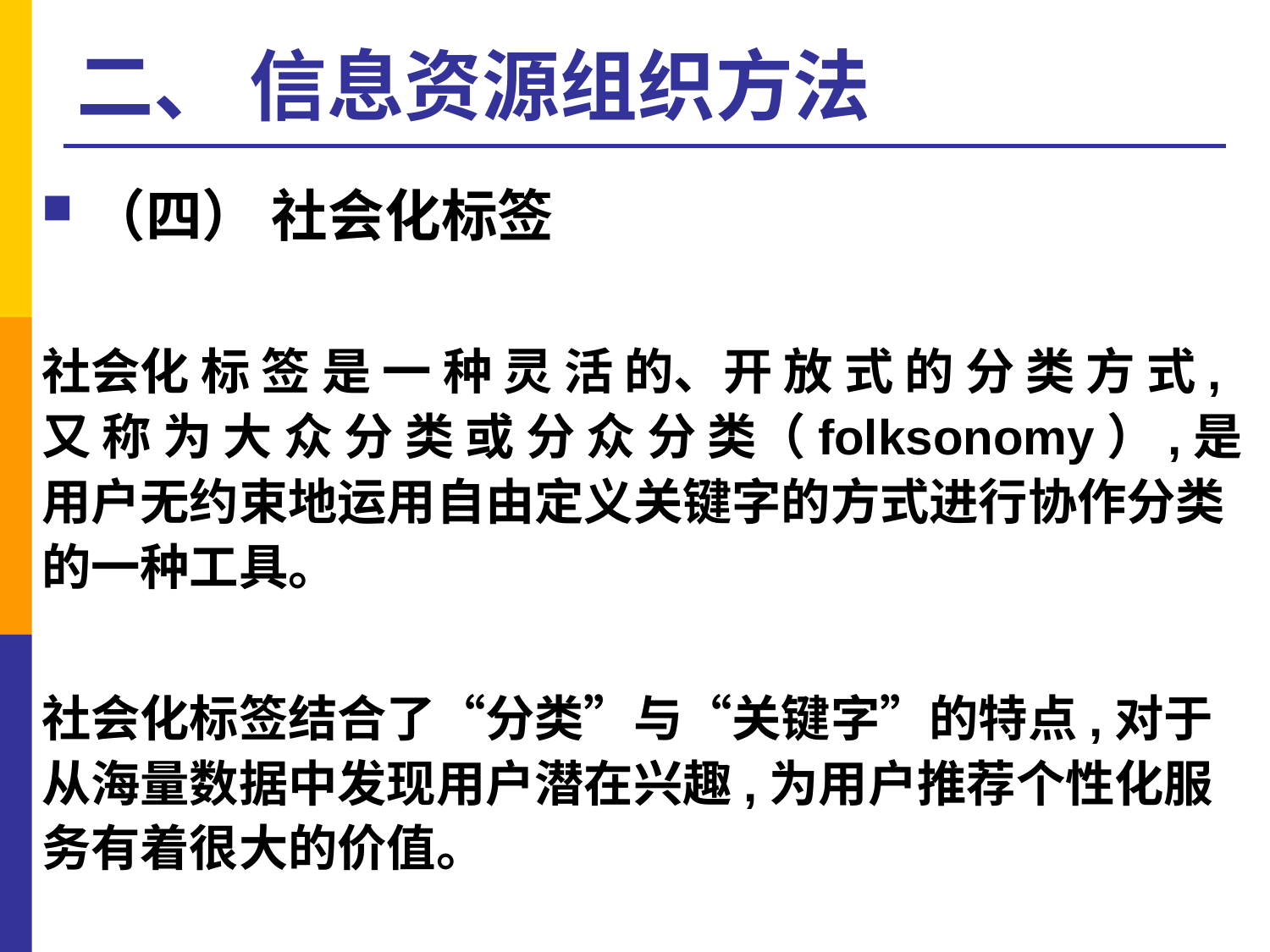

# 二、 信息资源组织方法
（四） 社会化标签

社会化 标 签 是 一 种 灵 活 的、开 放 式 的 分 类 方 式,又 称 为 大 众 分 类 或 分 众 分 类（folksonomy）,是用户无约束地运用自由定义关键字的方式进行协作分类的一种工具。

社会化标签结合了“分类”与“关键字”的特点,对于从海量数据中发现用户潜在兴趣,为用户推荐个性化服务有着很大的价值。